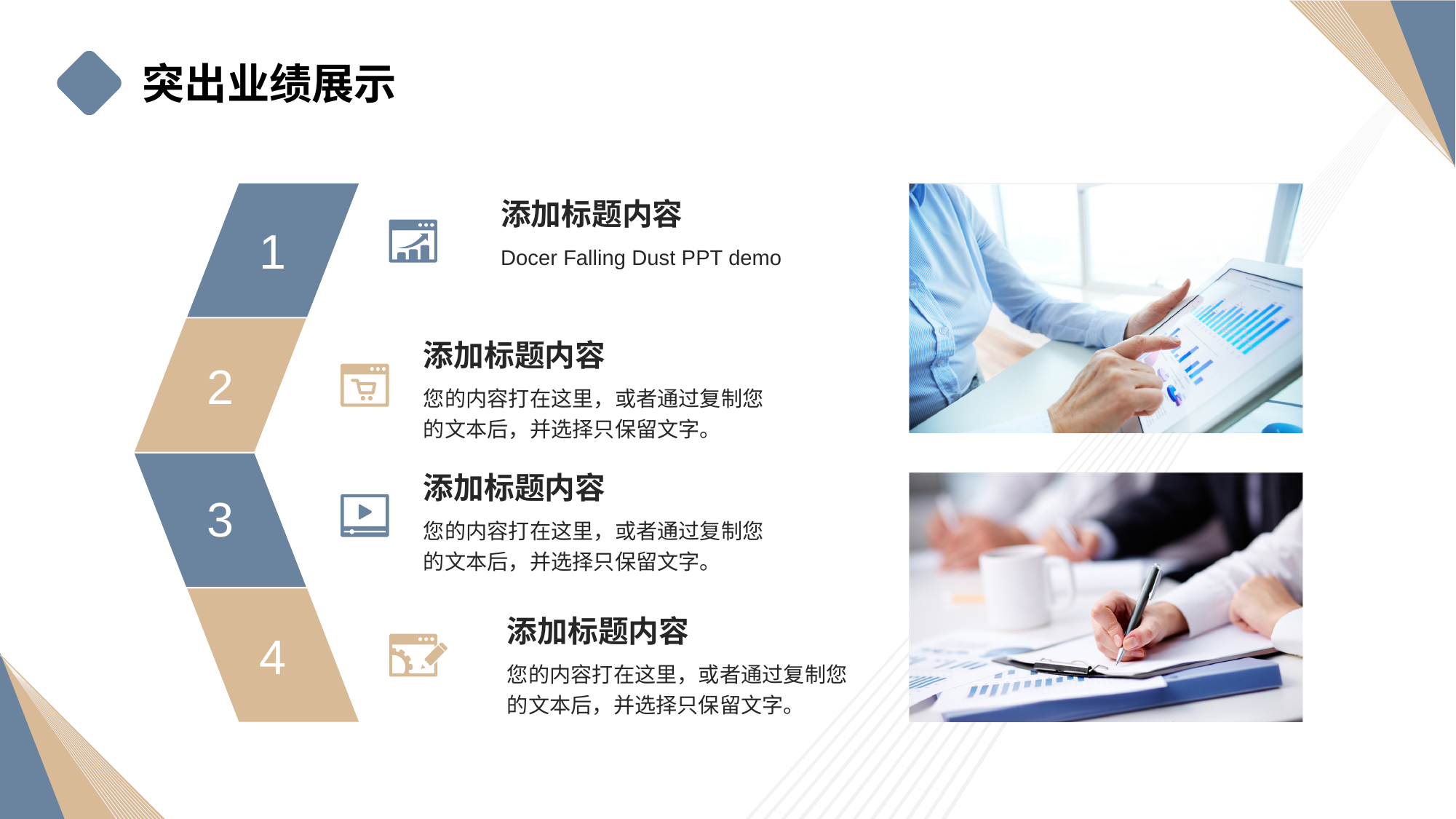

突出业绩展示

添加标题内容

1

Docer Falling Dust PPT demo
添加标题内容
2

您的内容打在这里，或者通过复制您的文本后，并选择只保留文字。

添加标题内容

3

您的内容打在这里，或者通过复制您的文本后，并选择只保留文字。
添加标题内容
4

您的内容打在这里，或者通过复制您的文本后，并选择只保留文字。